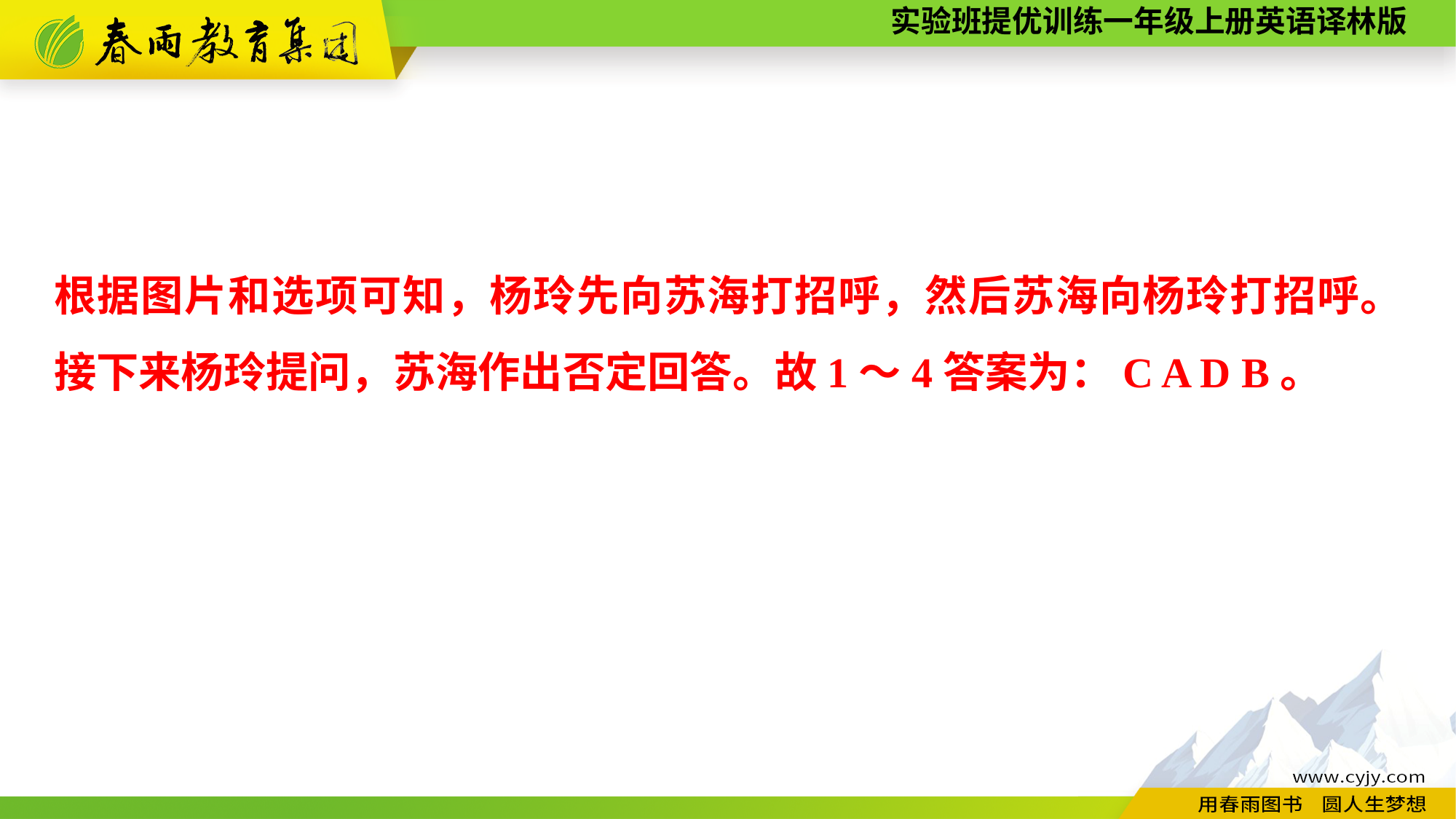

根据图片和选项可知，杨玲先向苏海打招呼，然后苏海向杨玲打招呼。接下来杨玲提问，苏海作出否定回答。故1～4答案为：C A D B。